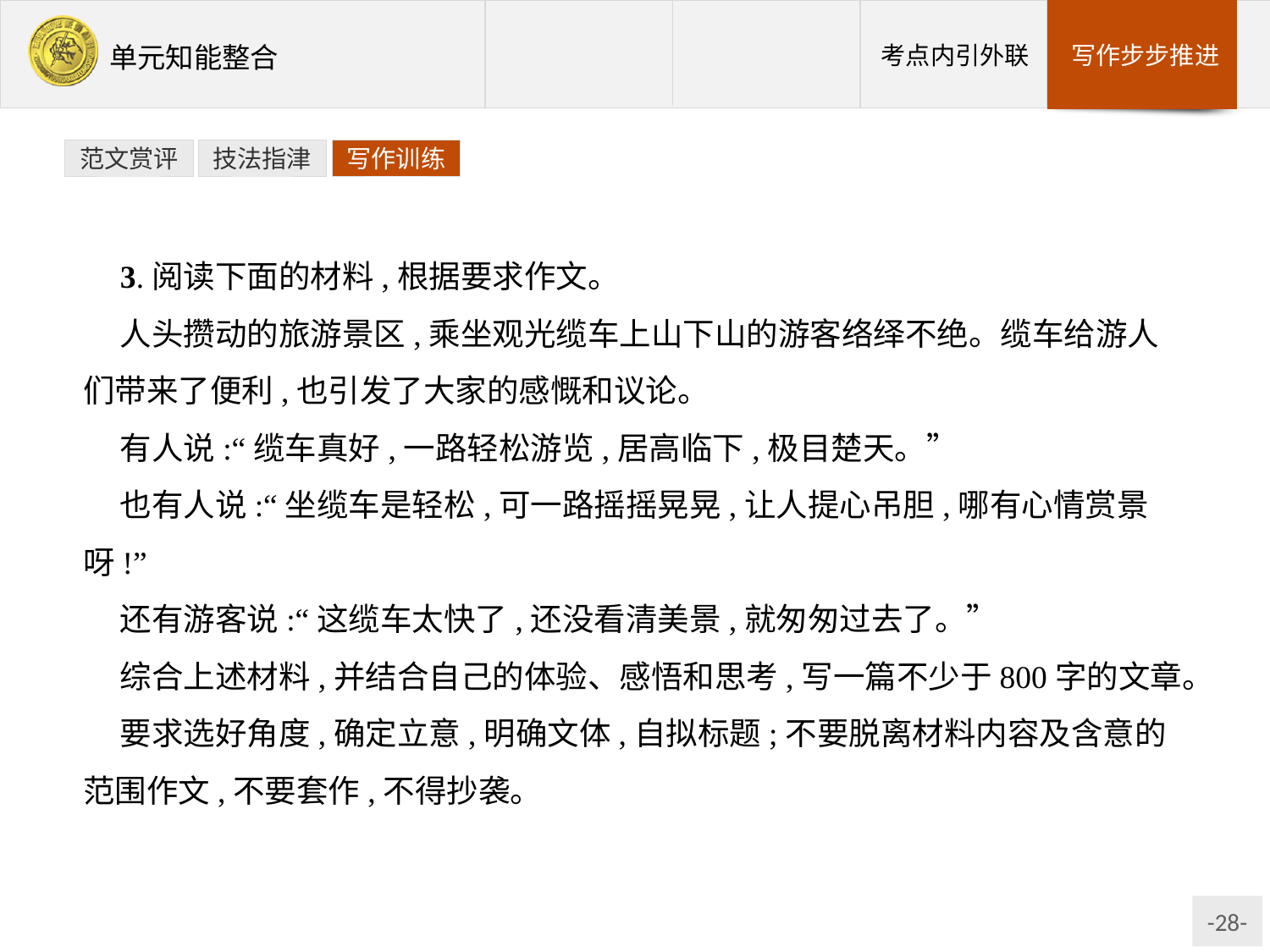

范文赏评
技法指津
写作训练
3.阅读下面的材料,根据要求作文。
人头攒动的旅游景区,乘坐观光缆车上山下山的游客络绎不绝。缆车给游人们带来了便利,也引发了大家的感慨和议论。
有人说:“缆车真好,一路轻松游览,居高临下,极目楚天。”
也有人说:“坐缆车是轻松,可一路摇摇晃晃,让人提心吊胆,哪有心情赏景呀!”
还有游客说:“这缆车太快了,还没看清美景,就匆匆过去了。”
综合上述材料,并结合自己的体验、感悟和思考,写一篇不少于800字的文章。
要求选好角度,确定立意,明确文体,自拟标题;不要脱离材料内容及含意的范围作文,不要套作,不得抄袭。